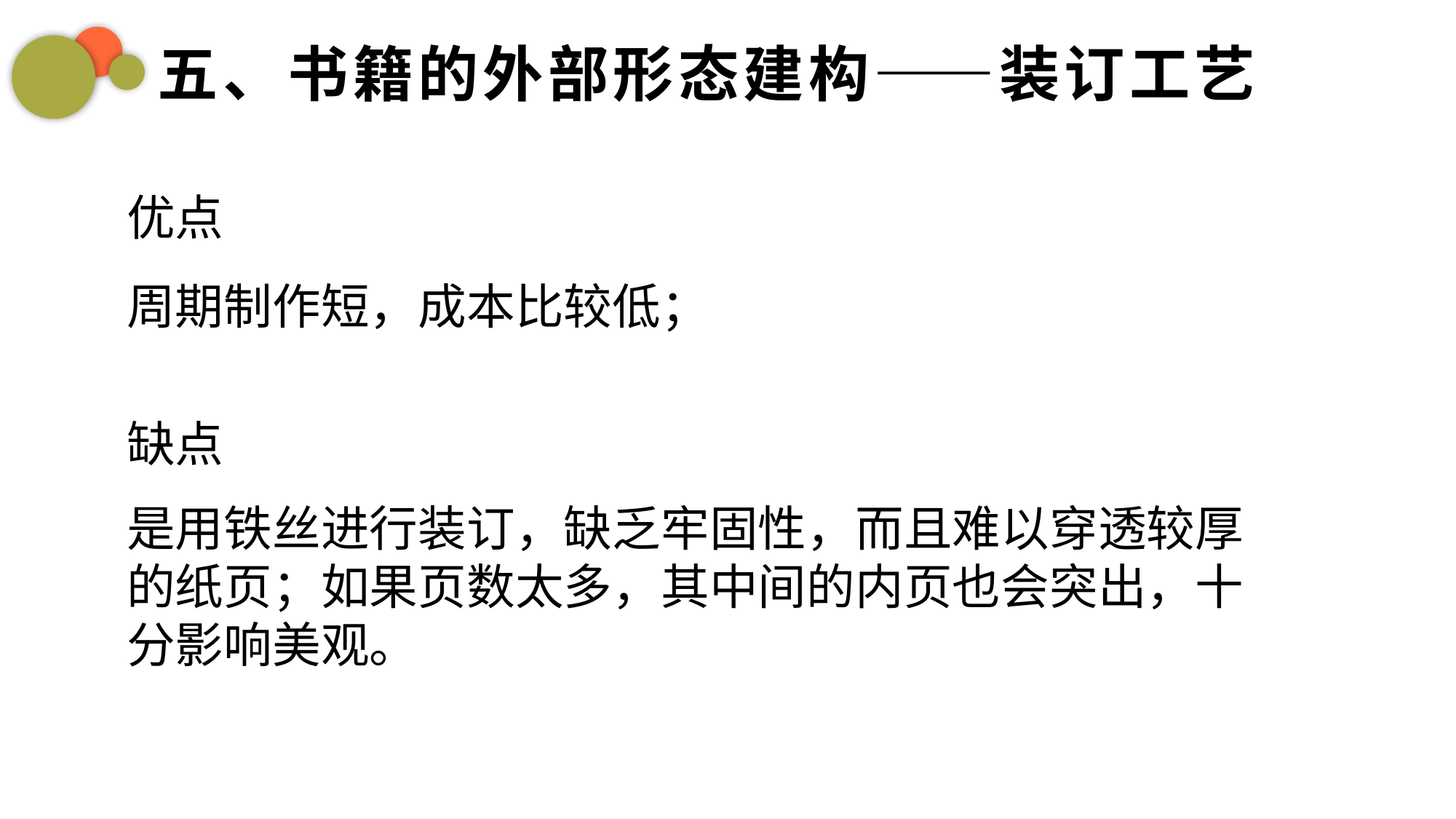

五、书籍的外部形态建构——装订工艺
优点
周期制作短，成本比较低；
缺点
是用铁丝进行装订，缺乏牢固性，而且难以穿透较厚的纸页；如果页数太多，其中间的内页也会突出，十分影响美观。